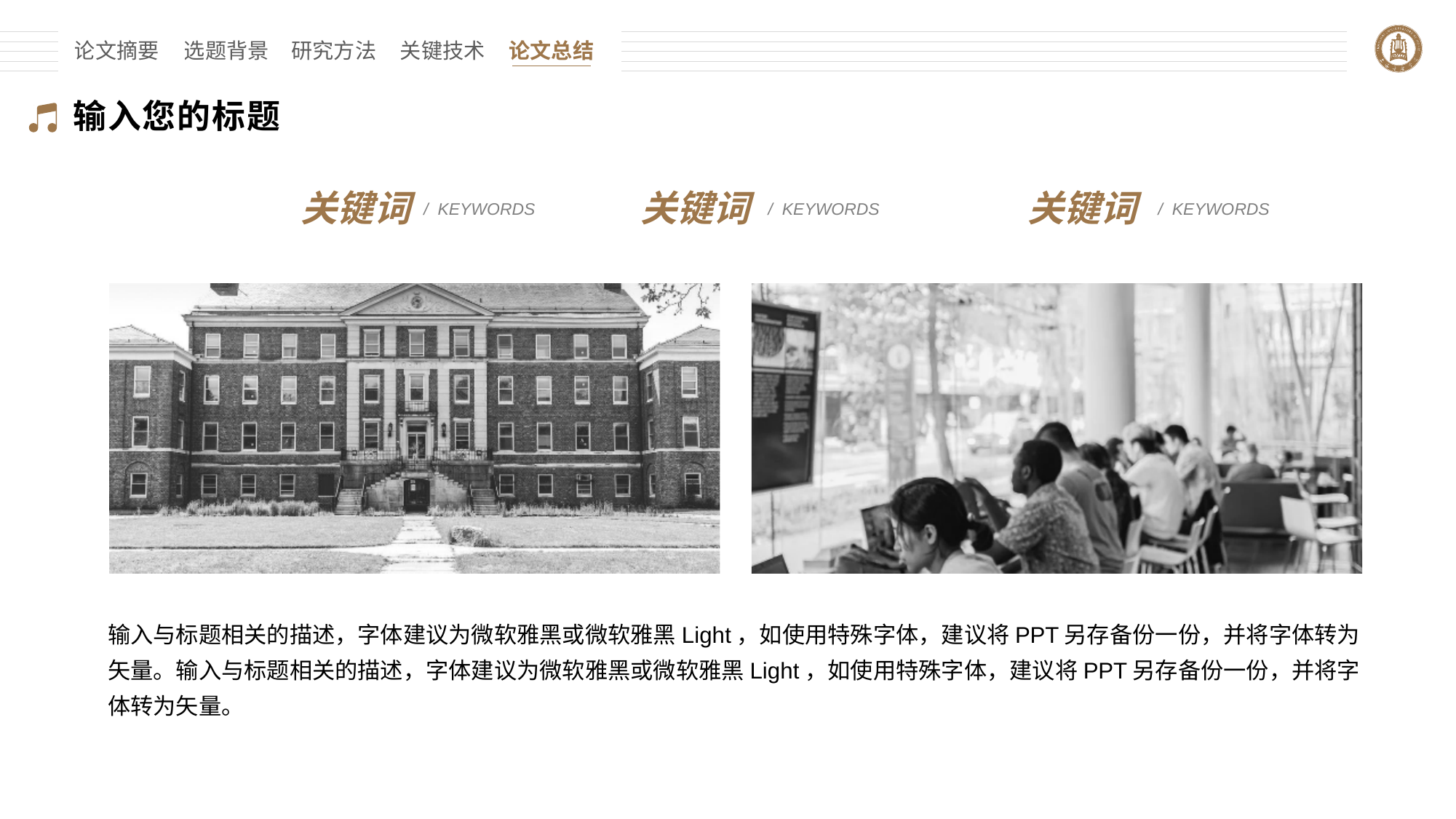

论文摘要
选题背景
研究方法
关键技术
论文总结
输入您的标题

关键词
关键词
关键词
/  KEYWORDS
/  KEYWORDS
/  KEYWORDS

输入与标题相关的描述，字体建议为微软雅黑或微软雅黑Light，如使用特殊字体，建议将PPT另存备份一份，并将字体转为矢量。输入与标题相关的描述，字体建议为微软雅黑或微软雅黑Light，如使用特殊字体，建议将PPT另存备份一份，并将字体转为矢量。